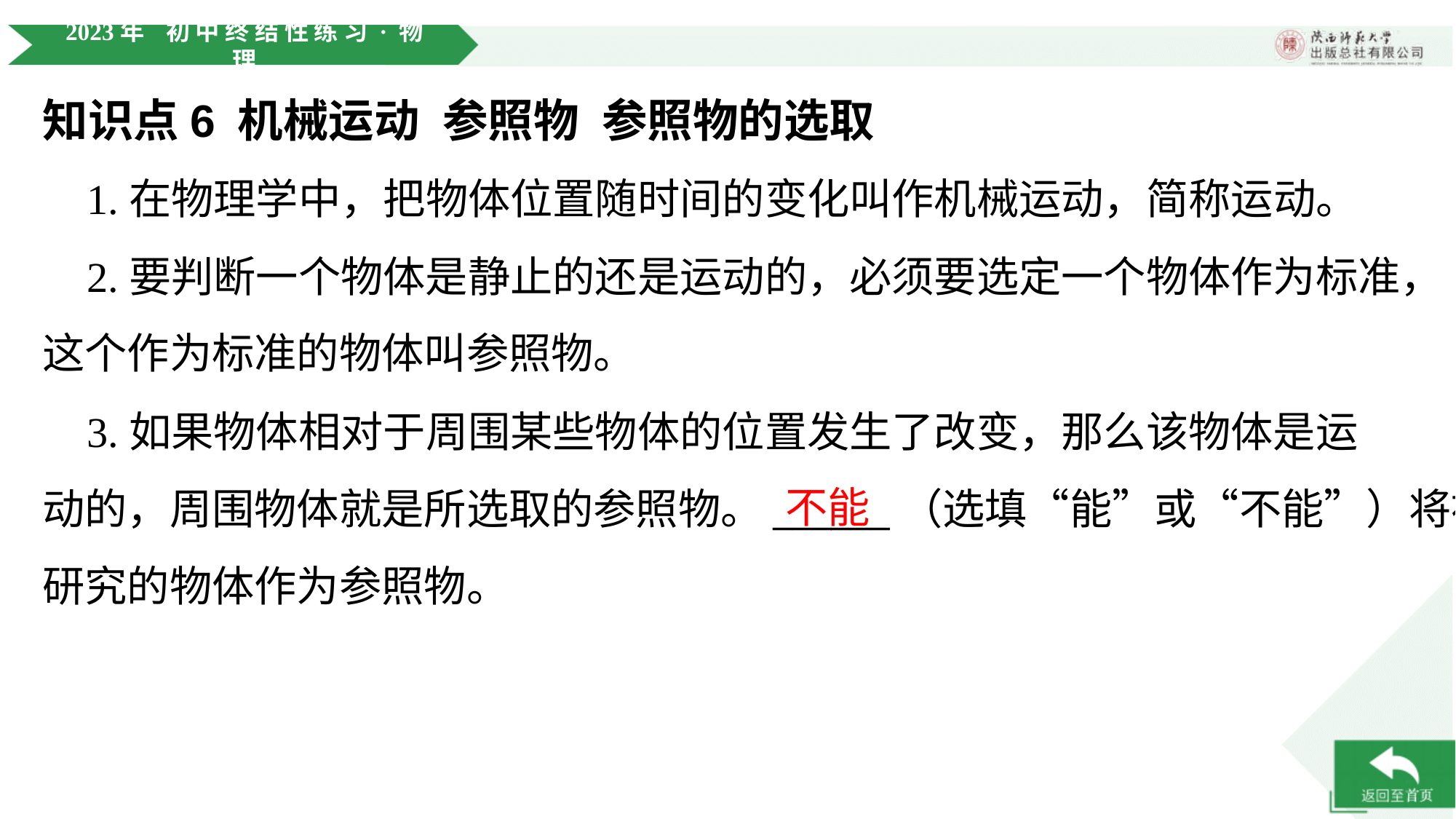

知识点6 机械运动  参照物  参照物的选取
    1.在物理学中，把物体位置随时间的变化叫作机械运动，简称运动。
    2.要判断一个物体是静止的还是运动的，必须要选定一个物体作为标准，这个作为标准的物体叫参照物。
    3.如果物体相对于周围某些物体的位置发生了改变，那么该物体是运
动的，周围物体就是所选取的参照物。______（选填“能”或“不能”）将被
研究的物体作为参照物。
不能